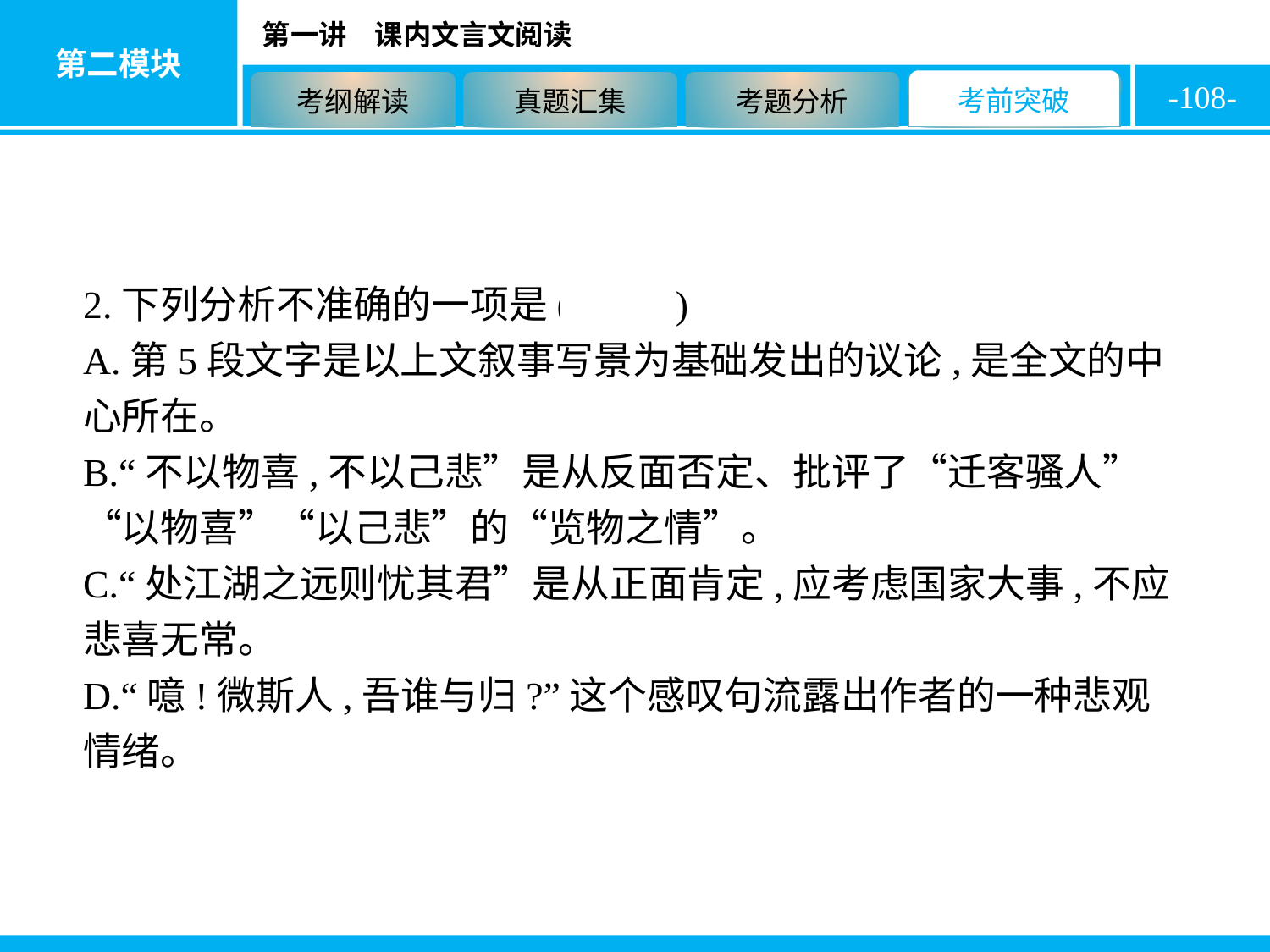

-108-
2.下列分析不准确的一项是(    D    )
A.第5段文字是以上文叙事写景为基础发出的议论,是全文的中心所在。
B.“不以物喜,不以己悲”是从反面否定、批评了“迁客骚人”“以物喜”“以己悲”的“览物之情”。
C.“处江湖之远则忧其君”是从正面肯定,应考虑国家大事,不应悲喜无常。
D.“噫!微斯人,吾谁与归?”这个感叹句流露出作者的一种悲观情绪。